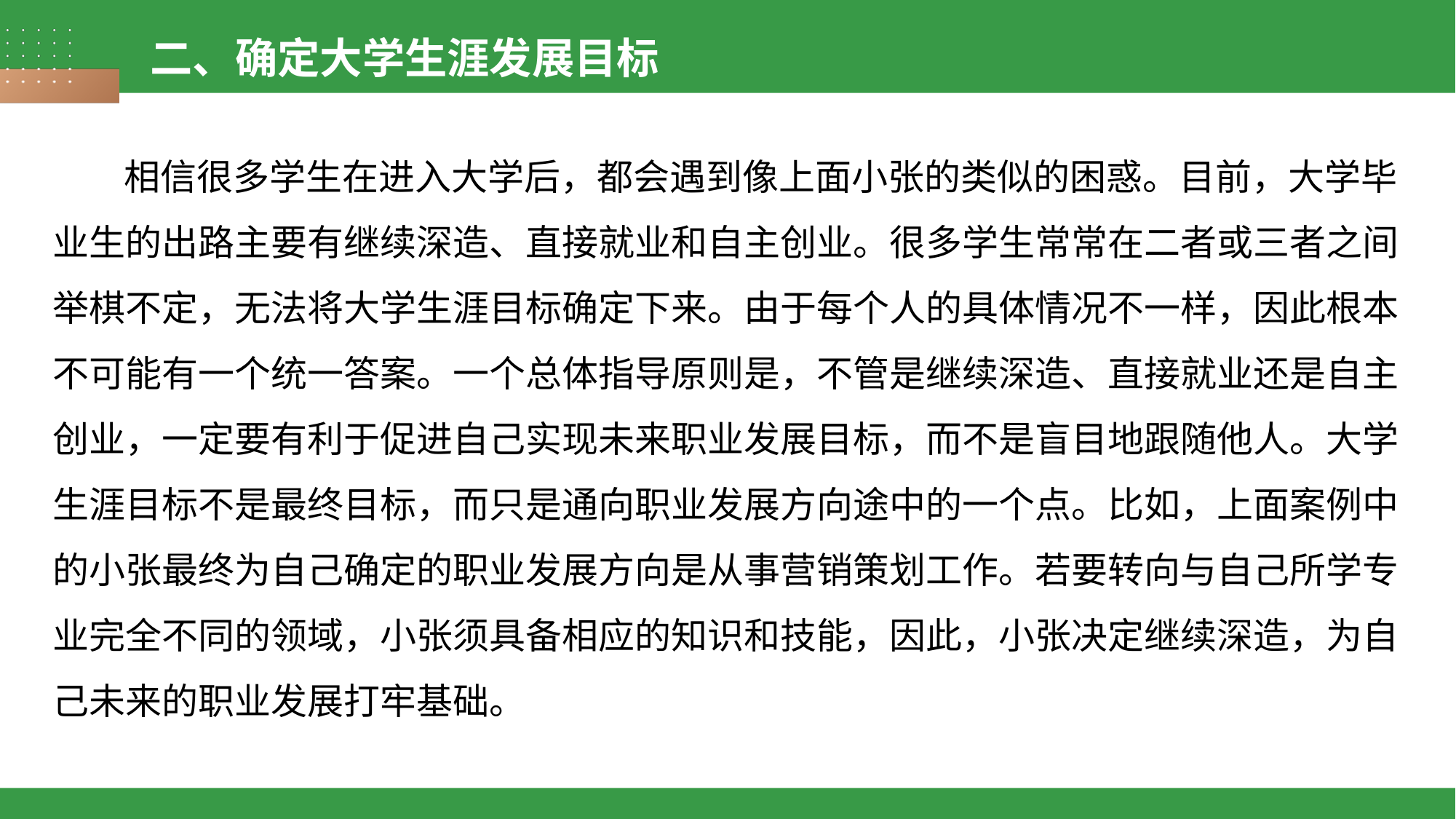

二、确定大学生涯发展目标
 相信很多学生在进入大学后，都会遇到像上面小张的类似的困惑。目前，大学毕业生的出路主要有继续深造、直接就业和自主创业。很多学生常常在二者或三者之间举棋不定，无法将大学生涯目标确定下来。由于每个人的具体情况不一样，因此根本不可能有一个统一答案。一个总体指导原则是，不管是继续深造、直接就业还是自主创业，一定要有利于促进自己实现未来职业发展目标，而不是盲目地跟随他人。大学生涯目标不是最终目标，而只是通向职业发展方向途中的一个点。比如，上面案例中的小张最终为自己确定的职业发展方向是从事营销策划工作。若要转向与自己所学专业完全不同的领域，小张须具备相应的知识和技能，因此，小张决定继续深造，为自己未来的职业发展打牢基础。